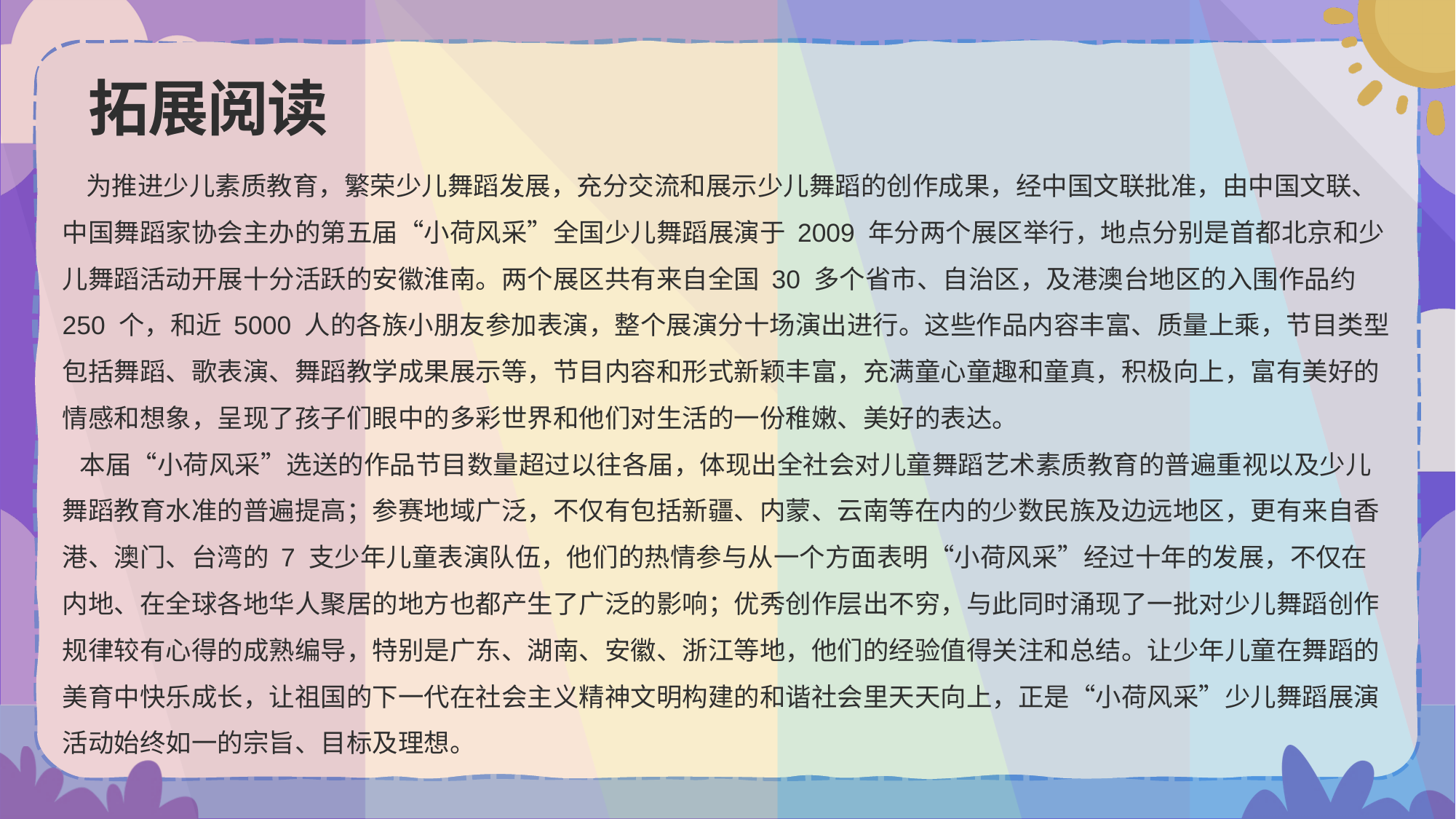

# 拓展阅读
   为推进少儿素质教育，繁荣少儿舞蹈发展，充分交流和展示少儿舞蹈的创作成果，经中国文联批准，由中国文联、中国舞蹈家协会主办的第五届“小荷风采”全国少儿舞蹈展演于 2009 年分两个展区举行，地点分别是首都北京和少儿舞蹈活动开展十分活跃的安徽淮南。两个展区共有来自全国 30 多个省市、自治区，及港澳台地区的入围作品约 250 个，和近 5000 人的各族小朋友参加表演，整个展演分十场演出进行。这些作品内容丰富、质量上乘，节目类型包括舞蹈、歌表演、舞蹈教学成果展示等，节目内容和形式新颖丰富，充满童心童趣和童真，积极向上，富有美好的情感和想象，呈现了孩子们眼中的多彩世界和他们对生活的一份稚嫩、美好的表达。
   本届“小荷风采”选送的作品节目数量超过以往各届，体现出全社会对儿童舞蹈艺术素质教育的普遍重视以及少儿舞蹈教育水准的普遍提高；参赛地域广泛，不仅有包括新疆、内蒙、云南等在内的少数民族及边远地区，更有来自香港、澳门、台湾的 7 支少年儿童表演队伍，他们的热情参与从一个方面表明“小荷风采”经过十年的发展，不仅在内地、在全球各地华人聚居的地方也都产生了广泛的影响；优秀创作层出不穷，与此同时涌现了一批对少儿舞蹈创作规律较有心得的成熟编导，特别是广东、湖南、安徽、浙江等地，他们的经验值得关注和总结。让少年儿童在舞蹈的美育中快乐成长，让祖国的下一代在社会主义精神文明构建的和谐社会里天天向上，正是“小荷风采”少儿舞蹈展演活动始终如一的宗旨、目标及理想。